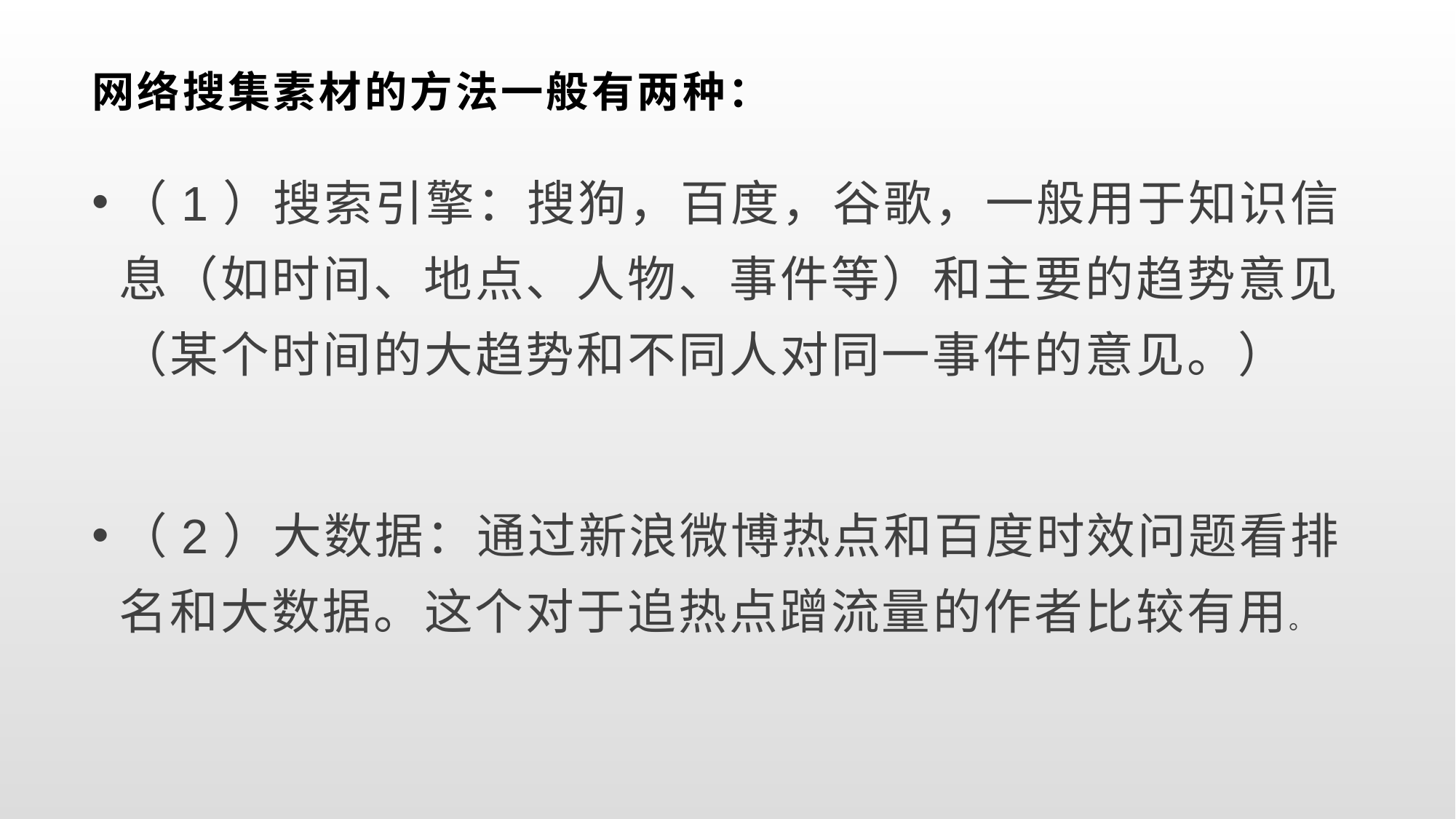

# 网络搜集素材的方法一般有两种：
（1）搜索引擎：搜狗，百度，谷歌，一般用于知识信息（如时间、地点、人物、事件等）和主要的趋势意见（某个时间的大趋势和不同人对同一事件的意见。）

（2）大数据：通过新浪微博热点和百度时效问题看排名和大数据。这个对于追热点蹭流量的作者比较有用。